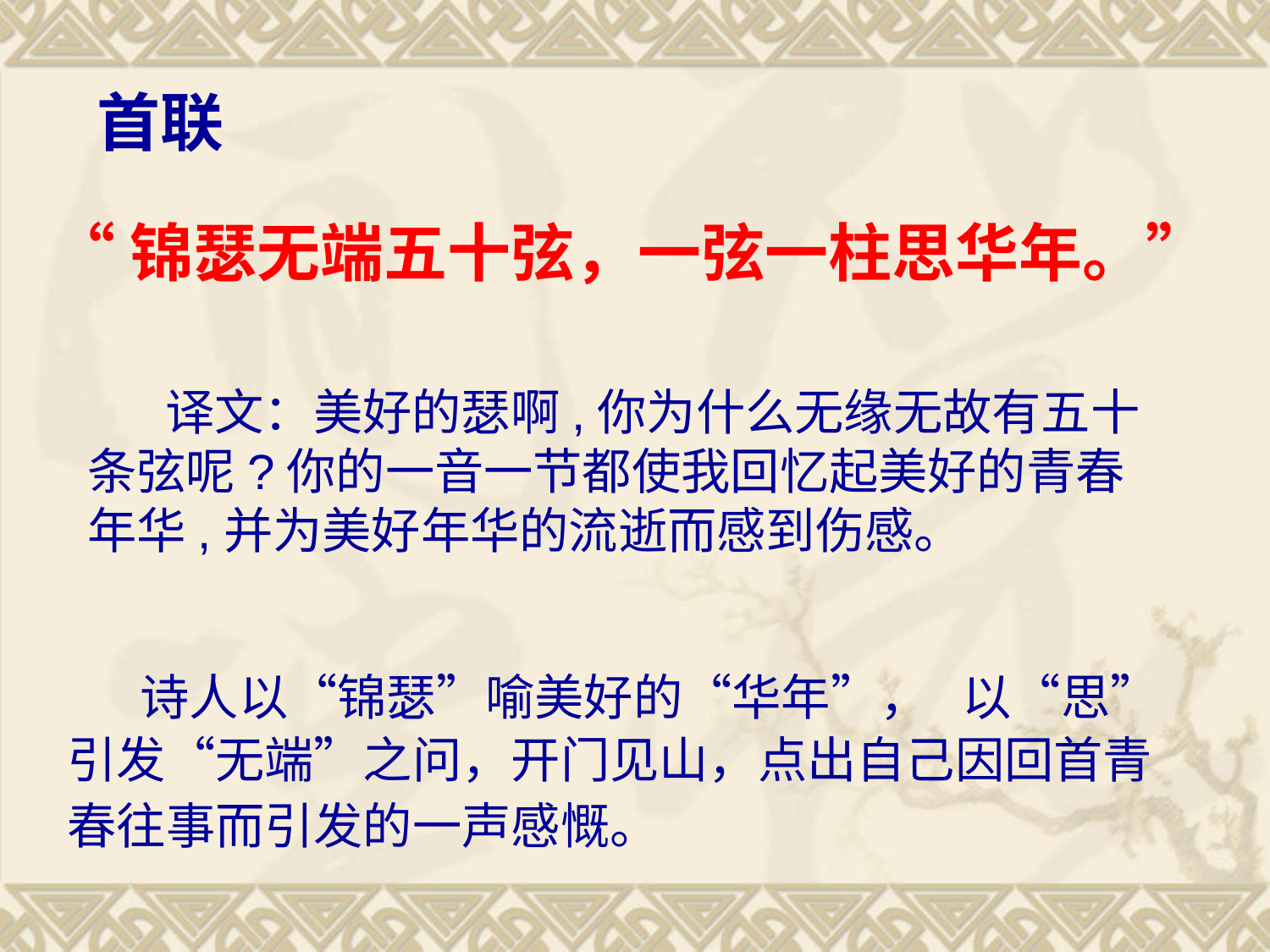

首联
“锦瑟无端五十弦，一弦一柱思华年。”
      译文：美好的瑟啊,你为什么无缘无故有五十条弦呢?你的一音一节都使我回忆起美好的青春年华,并为美好年华的流逝而感到伤感。
    诗人以“锦瑟”喻美好的“华年”，   以“思”引发“无端”之问，开门见山，点出自己因回首青春往事而引发的一声感慨。